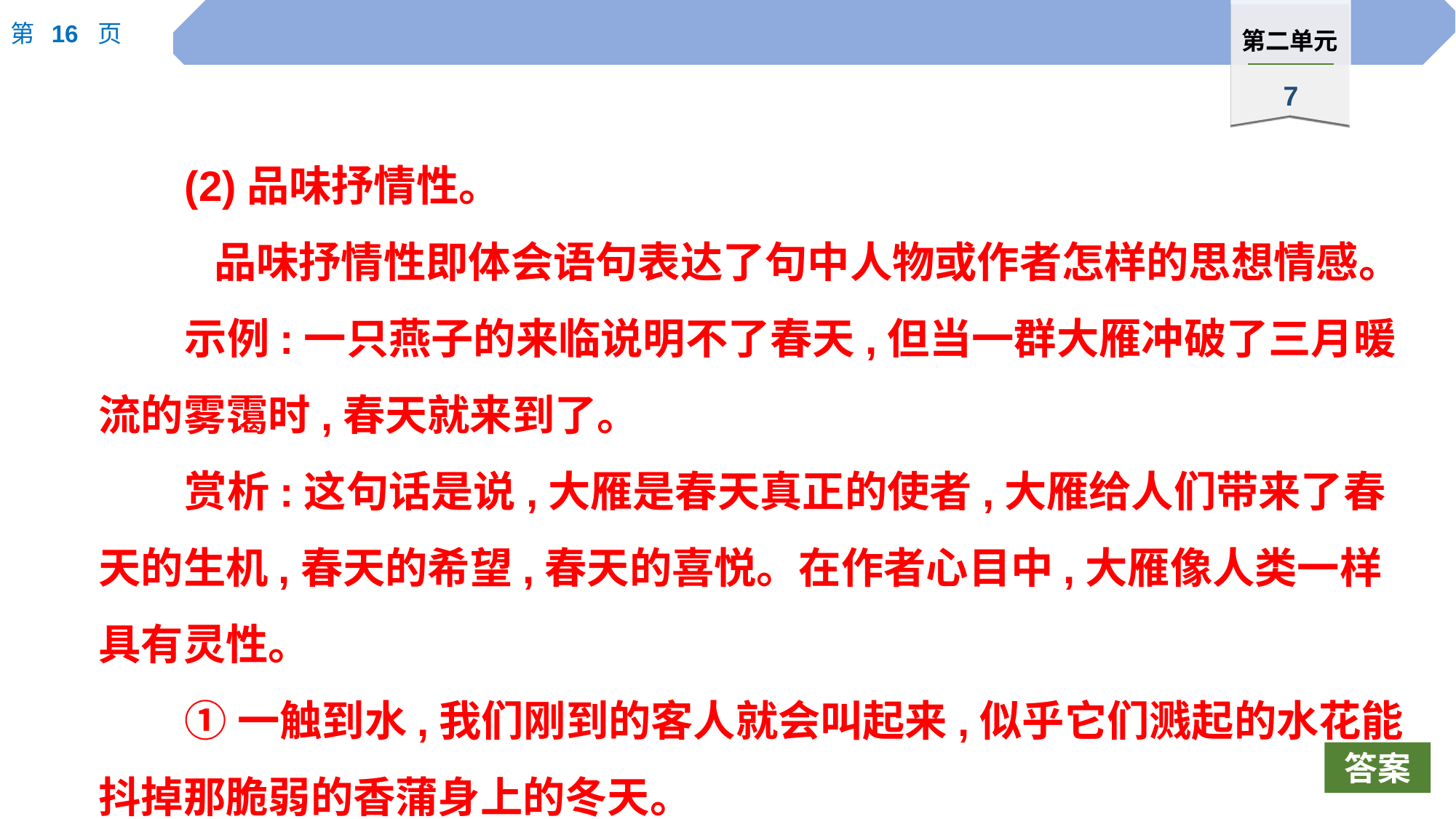

(2)品味抒情性。
  品味抒情性即体会语句表达了句中人物或作者怎样的思想情感。
示例:一只燕子的来临说明不了春天,但当一群大雁冲破了三月暖流的雾霭时,春天就来到了。
赏析:这句话是说,大雁是春天真正的使者,大雁给人们带来了春天的生机,春天的希望,春天的喜悦。在作者心目中,大雁像人类一样具有灵性。
①一触到水,我们刚到的客人就会叫起来,似乎它们溅起的水花能抖掉那脆弱的香蒲身上的冬天。
答案